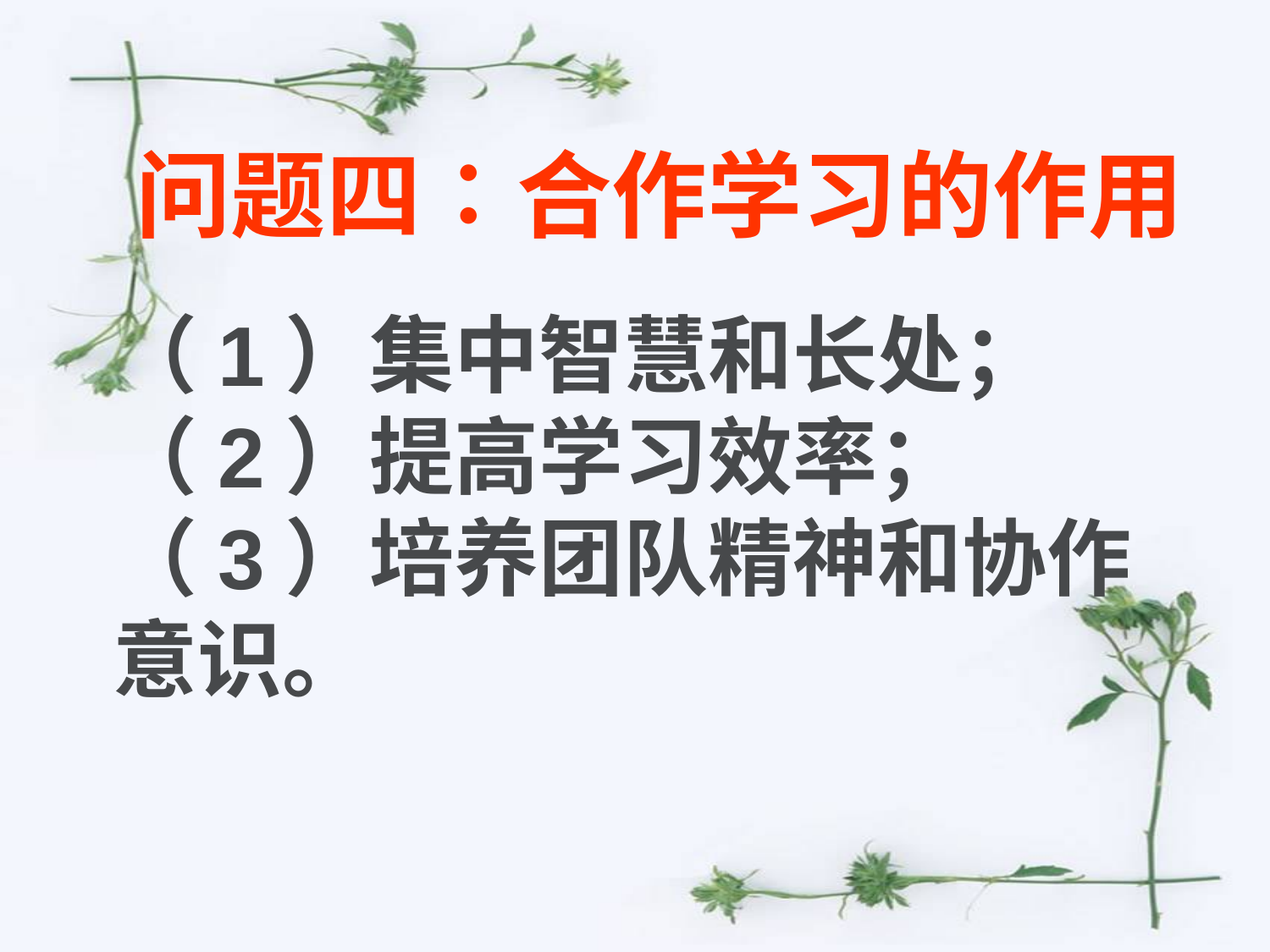

问题四∶合作学习的作用
（1）集中智慧和长处；
（2）提高学习效率；
（3）培养团队精神和协作意识。